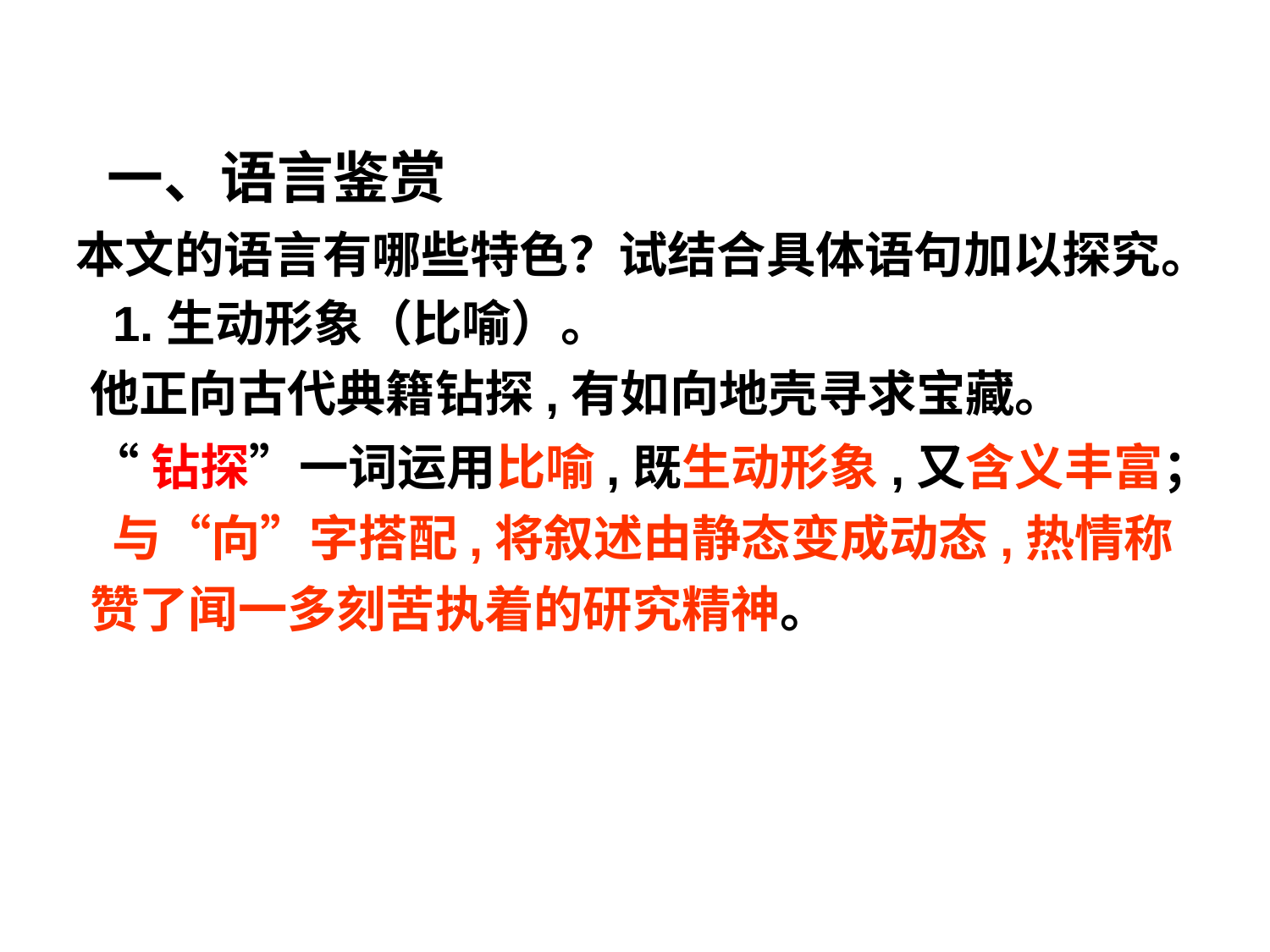

一、语言鉴赏
本文的语言有哪些特色？试结合具体语句加以探究。
1.生动形象（比喻）。
他正向古代典籍钻探,有如向地壳寻求宝藏。
“钻探”一词运用比喻,既生动形象,又含义丰富；  与“向”字搭配,将叙述由静态变成动态,热情称赞了闻一多刻苦执着的研究精神。